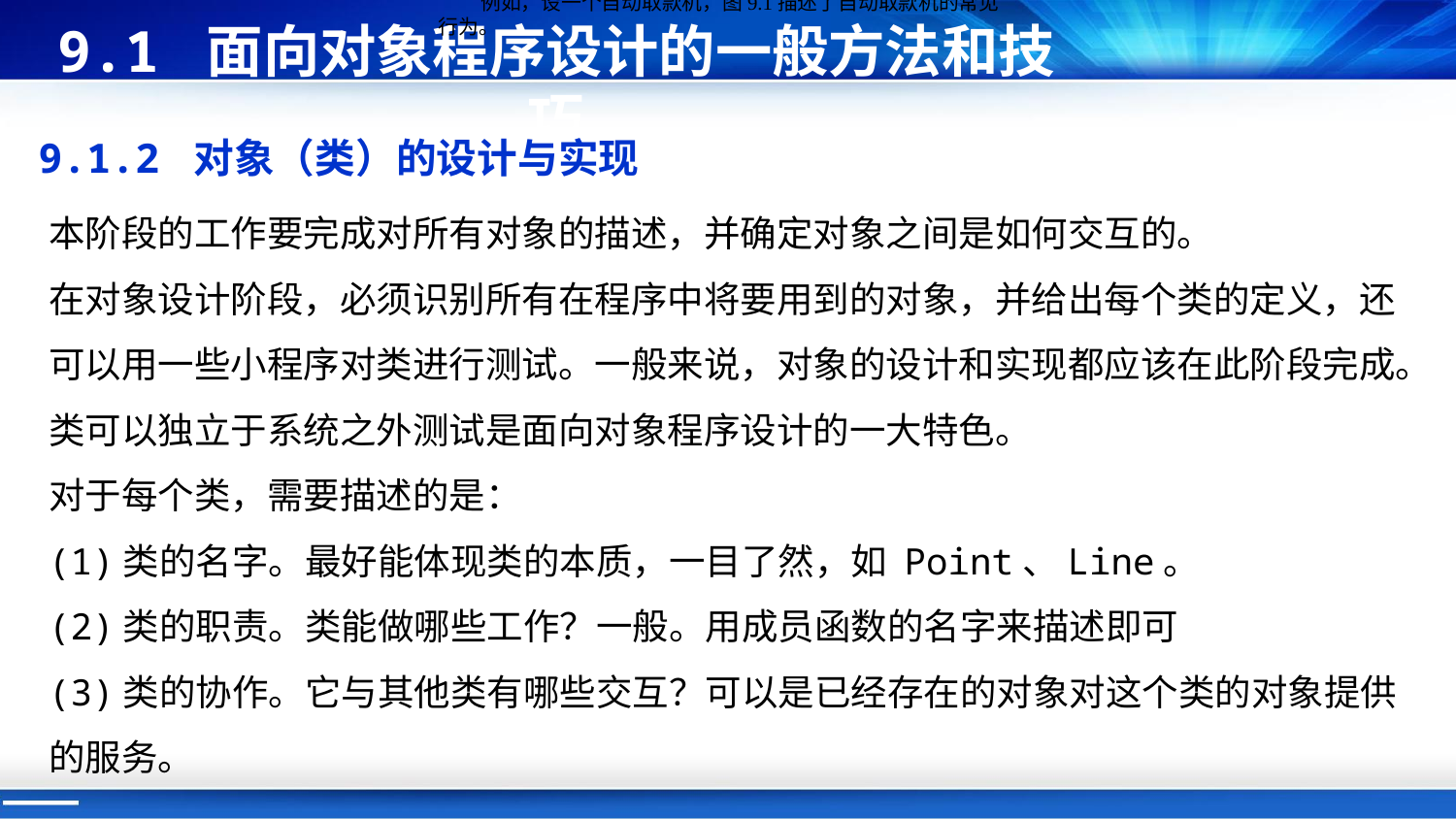

例如，设一个自动取款机，图9.1描述了自动取款机的常见行为。

9.1 面向对象程序设计的一般方法和技巧
9.1.2 对象（类）的设计与实现
本阶段的工作要完成对所有对象的描述，并确定对象之间是如何交互的。
在对象设计阶段，必须识别所有在程序中将要用到的对象，并给出每个类的定义，还可以用一些小程序对类进行测试。一般来说，对象的设计和实现都应该在此阶段完成。类可以独立于系统之外测试是面向对象程序设计的一大特色。
对于每个类，需要描述的是：
(1)类的名字。最好能体现类的本质，一目了然，如 Point、Line。
(2)类的职责。类能做哪些工作？一般。用成员函数的名字来描述即可
(3)类的协作。它与其他类有哪些交互？可以是已经存在的对象对这个类的对象提供的服务。